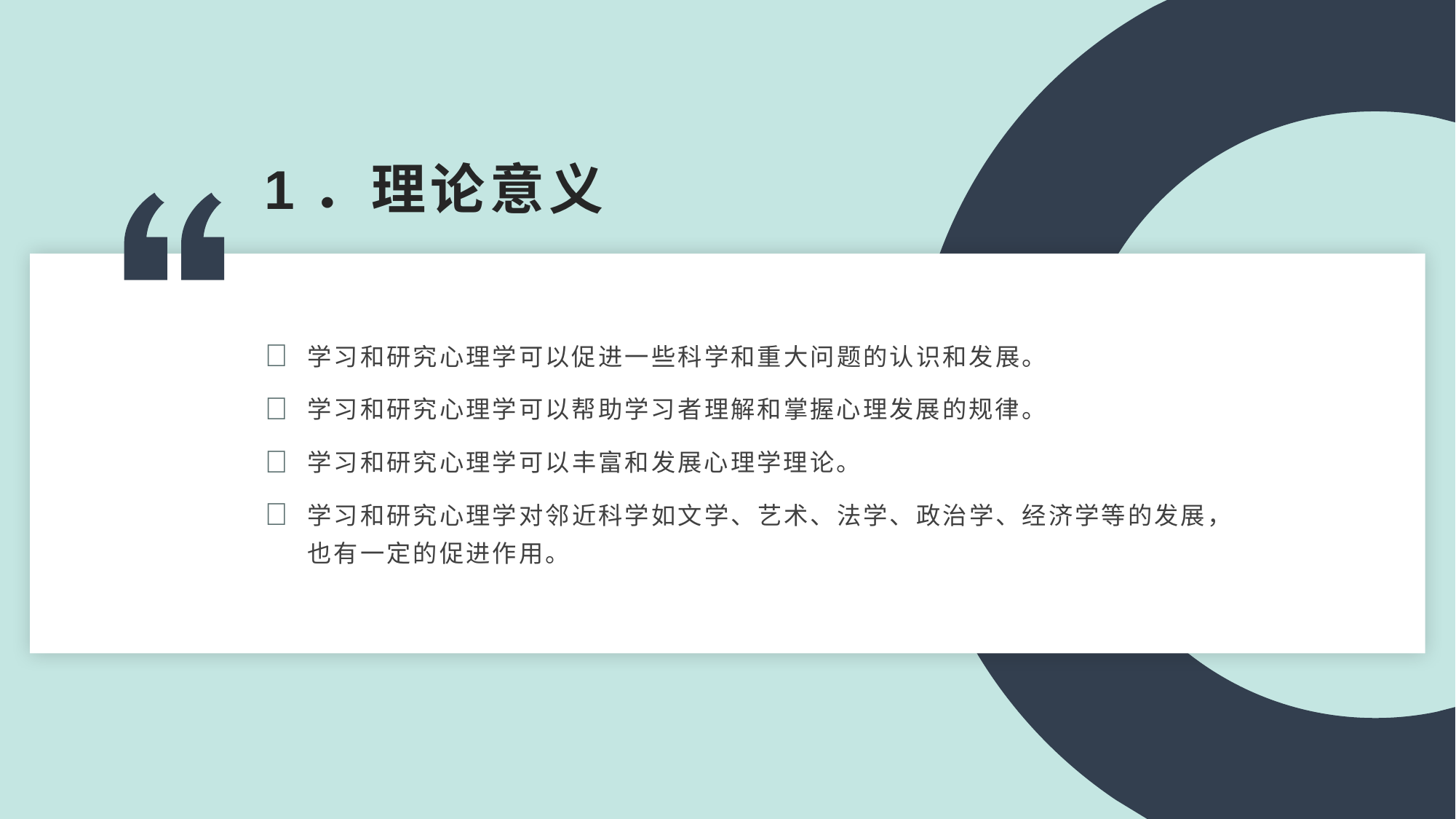

1．理论意义

学习和研究心理学可以促进一些科学和重大问题的认识和发展。
学习和研究心理学可以帮助学习者理解和掌握心理发展的规律。
学习和研究心理学可以丰富和发展心理学理论。
学习和研究心理学对邻近科学如文学、艺术、法学、政治学、经济学等的发展，也有一定的促进作用。